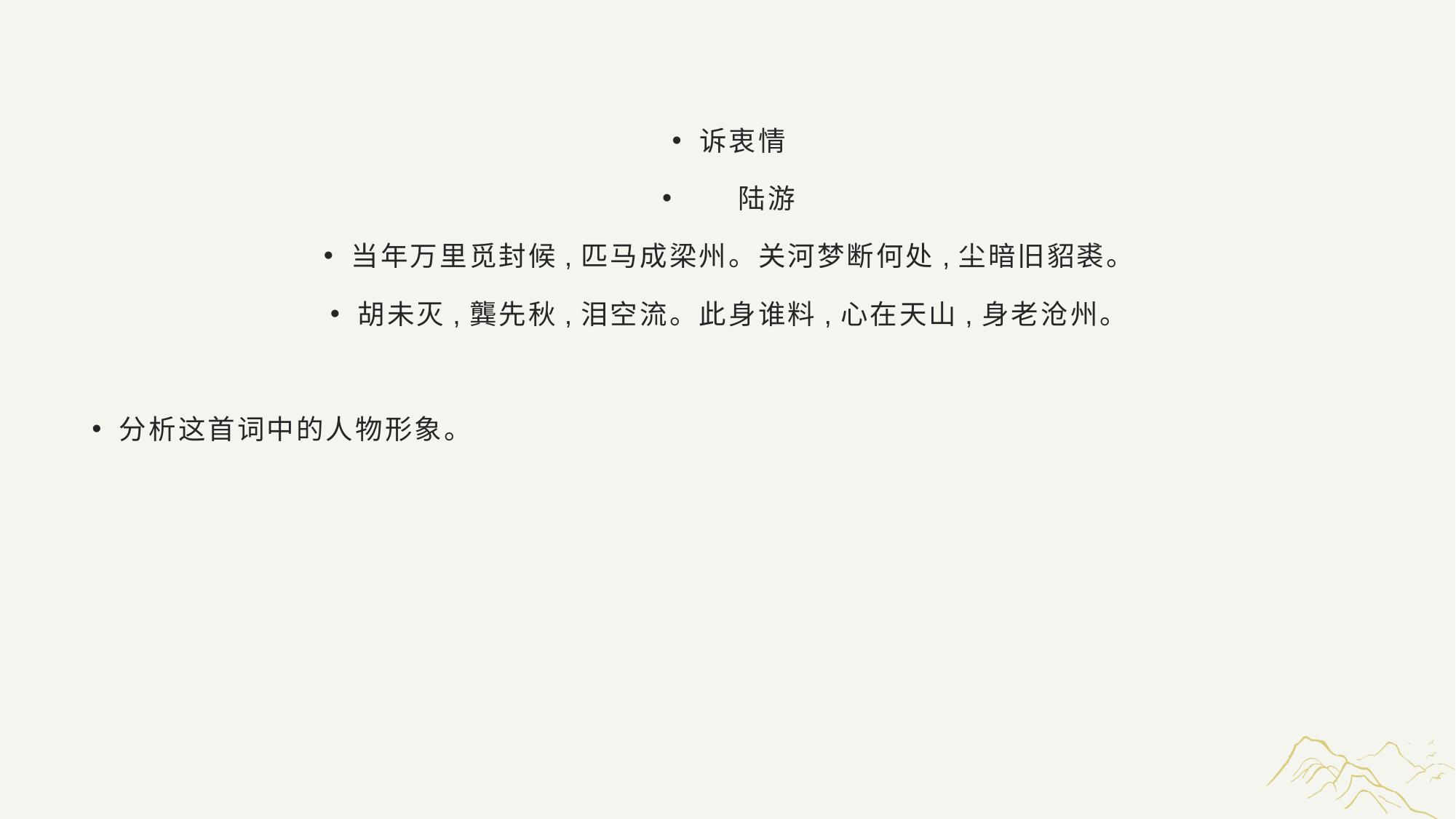

#
诉衷情
     陆游
当年万里觅封候,匹马成梁州。关河梦断何处,尘暗旧貂裘。
胡未灭,龔先秋,泪空流。此身谁料,心在天山,身老沧州。

分析这首词中的人物形象。